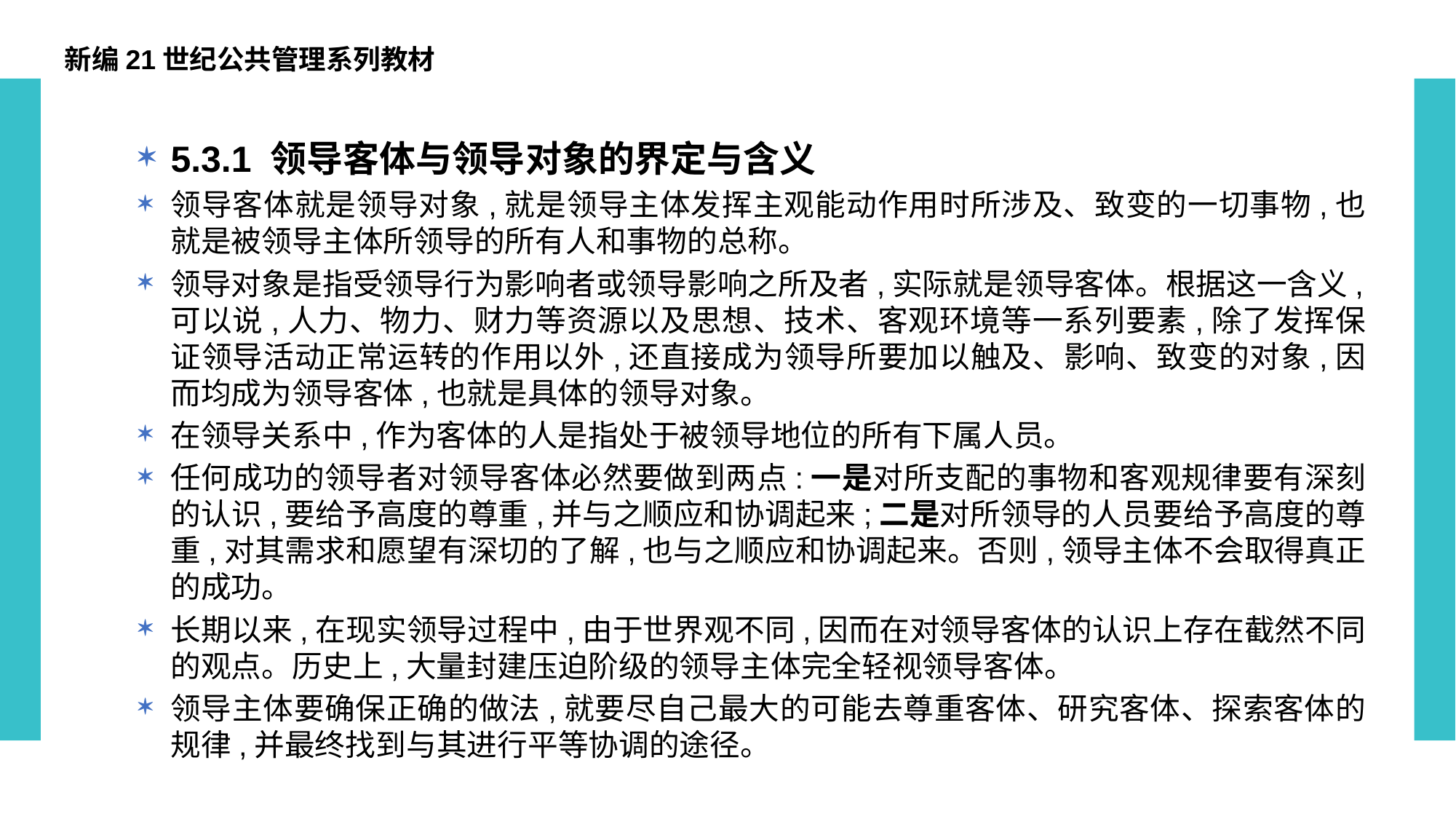

新编21世纪公共管理系列教材
5.3.1 领导客体与领导对象的界定与含义
领导客体就是领导对象,就是领导主体发挥主观能动作用时所涉及、致变的一切事物,也就是被领导主体所领导的所有人和事物的总称。
领导对象是指受领导行为影响者或领导影响之所及者,实际就是领导客体。根据这一含义,可以说,人力、物力、财力等资源以及思想、技术、客观环境等一系列要素,除了发挥保证领导活动正常运转的作用以外,还直接成为领导所要加以触及、影响、致变的对象,因而均成为领导客体,也就是具体的领导对象。
在领导关系中,作为客体的人是指处于被领导地位的所有下属人员。
任何成功的领导者对领导客体必然要做到两点:一是对所支配的事物和客观规律要有深刻的认识,要给予高度的尊重,并与之顺应和协调起来;二是对所领导的人员要给予高度的尊重,对其需求和愿望有深切的了解,也与之顺应和协调起来。否则,领导主体不会取得真正的成功。
长期以来,在现实领导过程中,由于世界观不同,因而在对领导客体的认识上存在截然不同的观点。历史上,大量封建压迫阶级的领导主体完全轻视领导客体。
领导主体要确保正确的做法,就要尽自己最大的可能去尊重客体、研究客体、探索客体的规律,并最终找到与其进行平等协调的途径。